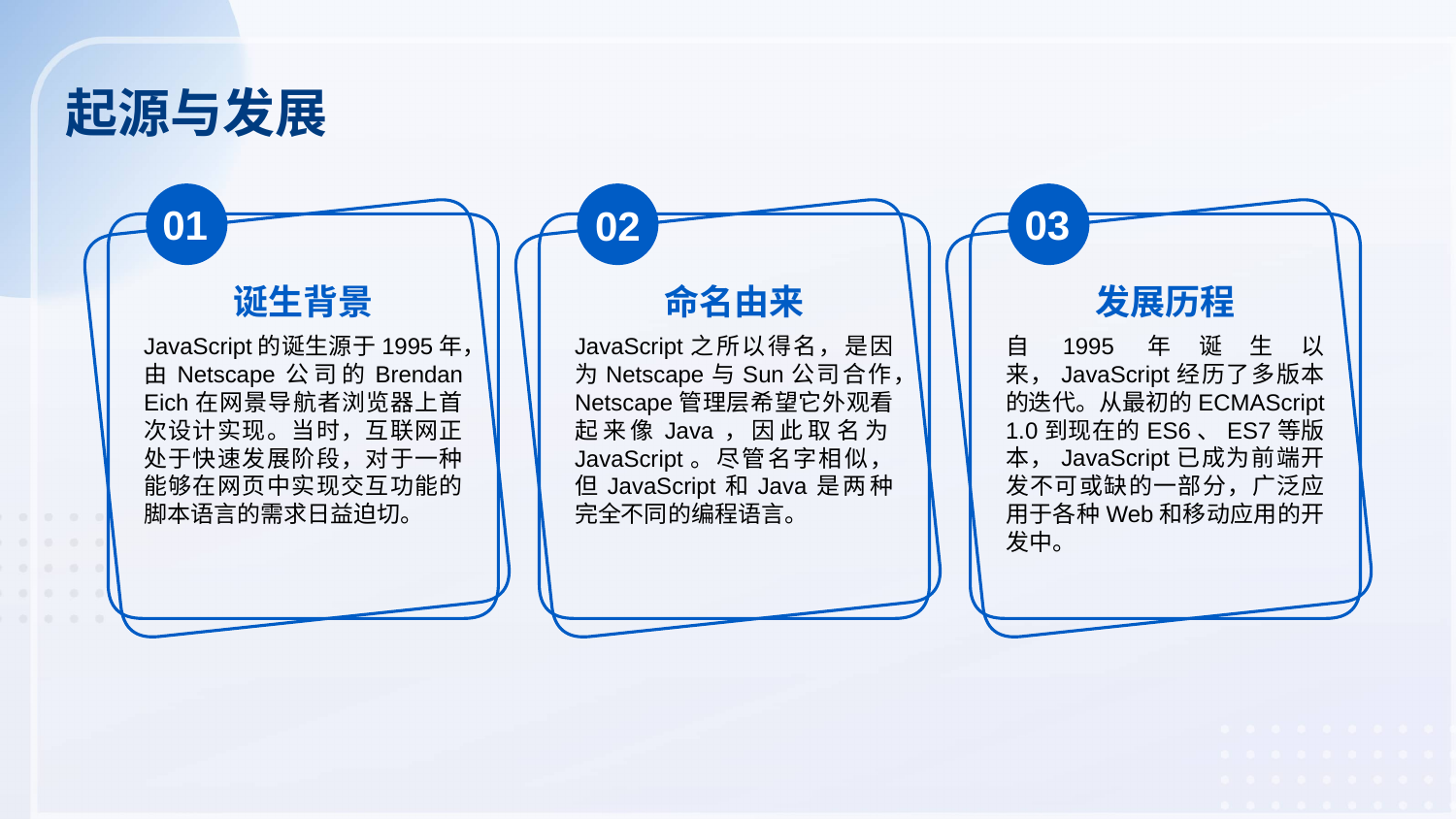

起源与发展
01
03
02

诞生背景
命名由来
发展历程
JavaScript的诞生源于1995年，由Netscape公司的Brendan Eich在网景导航者浏览器上首次设计实现。当时，互联网正处于快速发展阶段，对于一种能够在网页中实现交互功能的脚本语言的需求日益迫切。
JavaScript之所以得名，是因为Netscape与Sun公司合作，Netscape管理层希望它外观看起来像Java，因此取名为JavaScript。尽管名字相似，但JavaScript和Java是两种完全不同的编程语言。
自1995年诞生以来，JavaScript经历了多版本的迭代。从最初的ECMAScript 1.0到现在的ES6、ES7等版本，JavaScript已成为前端开发不可或缺的一部分，广泛应用于各种Web和移动应用的开发中。